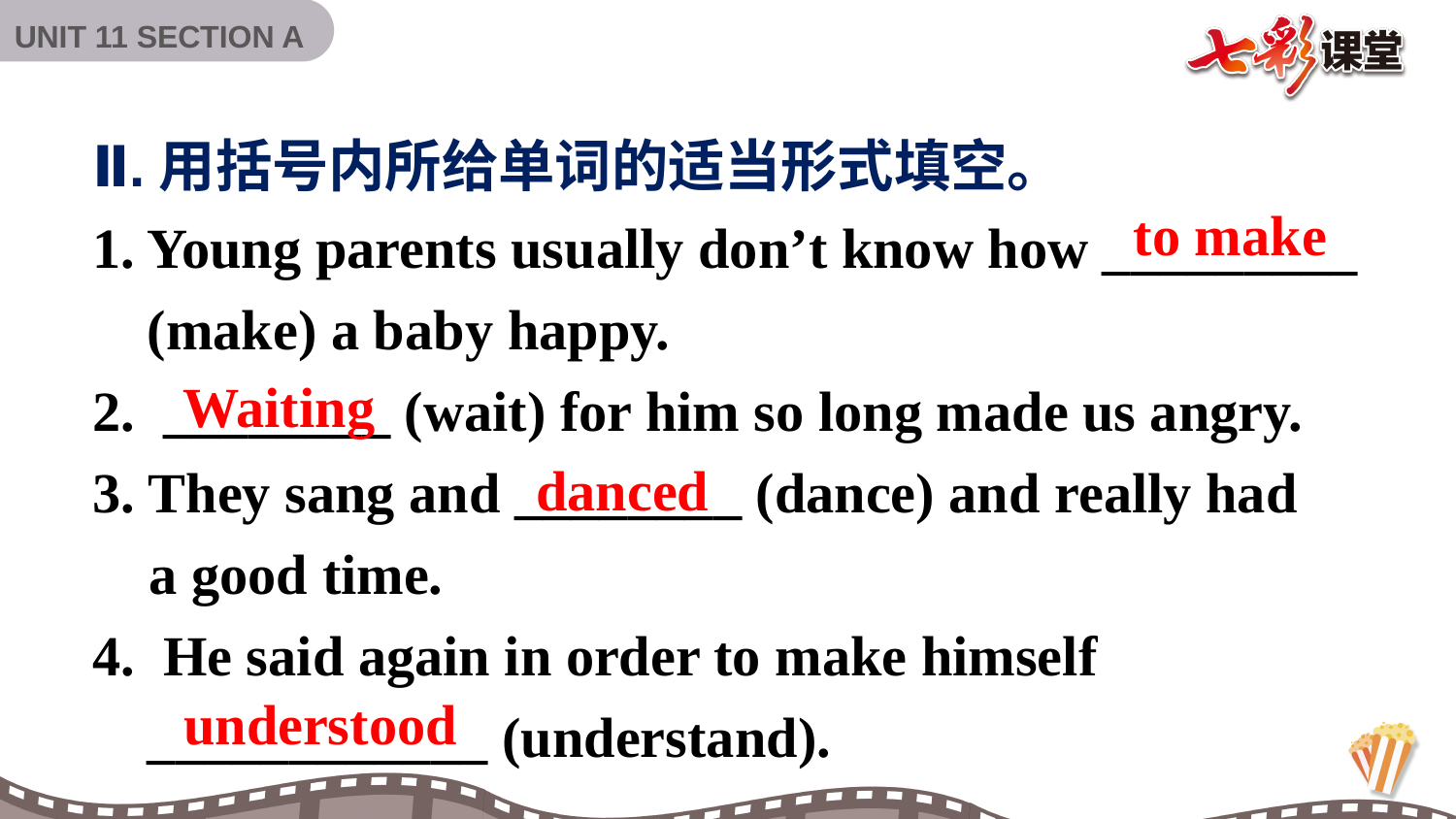

Ⅱ.用括号内所给单词的适当形式填空。
Young parents usually don’t know how _________ (make) a baby happy.
2.  ________ (wait) for him so long made us angry.
3. They sang and ________ (dance) and really had
    a good time.
4.  He said again in order to make himself ____________ (understand).
to make
Waiting
danced
understood